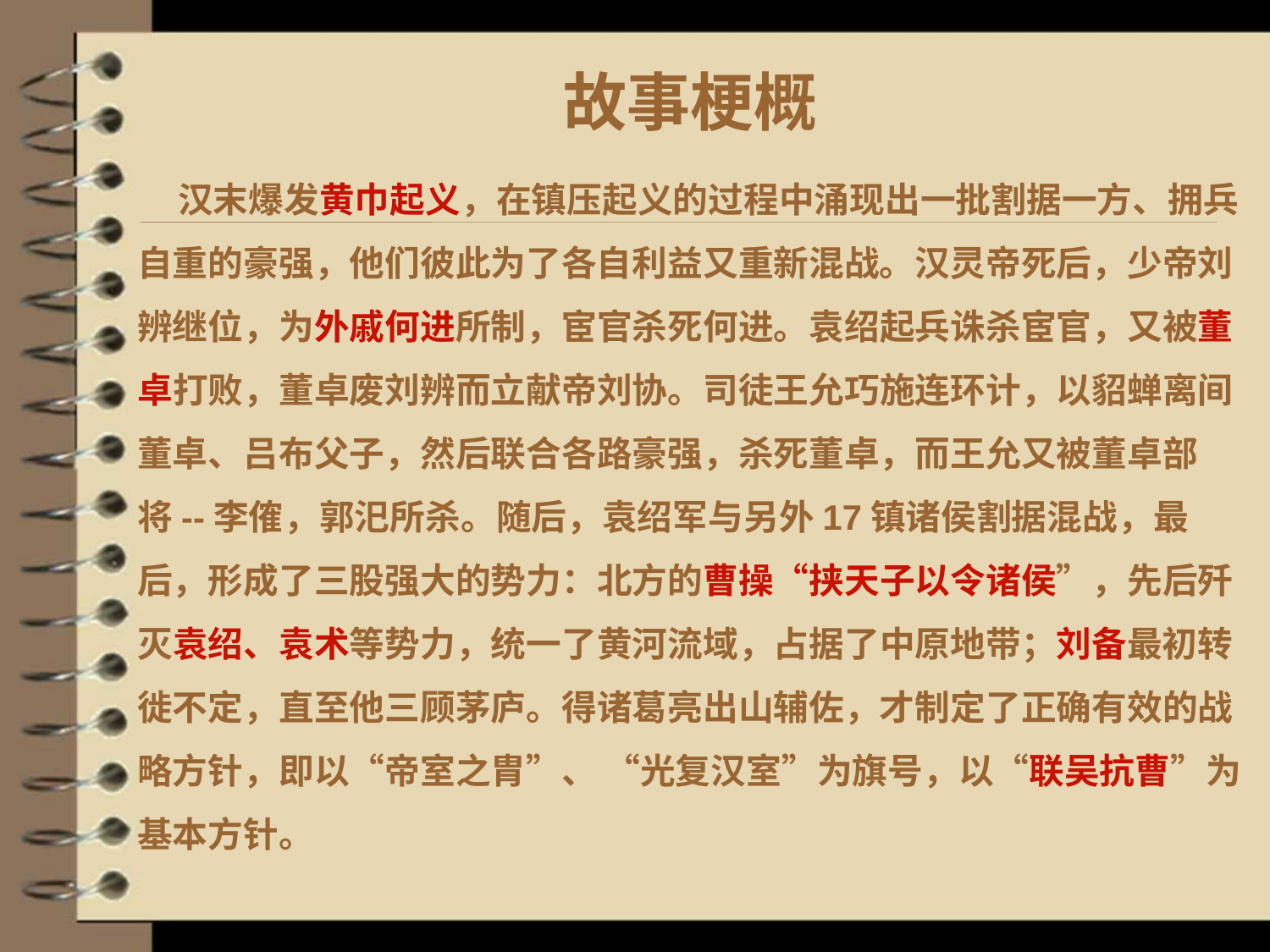

故事梗概
    汉末爆发黄巾起义，在镇压起义的过程中涌现出一批割据一方、拥兵自重的豪强，他们彼此为了各自利益又重新混战。汉灵帝死后，少帝刘辨继位，为外戚何进所制，宦官杀死何进。袁绍起兵诛杀宦官，又被董卓打败，董卓废刘辨而立献帝刘协。司徒王允巧施连环计，以貂蝉离间董卓、吕布父子，然后联合各路豪强，杀死董卓，而王允又被董卓部将--李傕，郭汜所杀。随后，袁绍军与另外17镇诸侯割据混战，最后，形成了三股强大的势力：北方的曹操“挟天子以令诸侯”，先后歼灭袁绍、袁术等势力，统一了黄河流域，占据了中原地带；刘备最初转徙不定，直至他三顾茅庐。得诸葛亮出山辅佐，才制定了正确有效的战略方针，即以“帝室之胄”、 “光复汉室”为旗号，以“联吴抗曹”为基本方针。